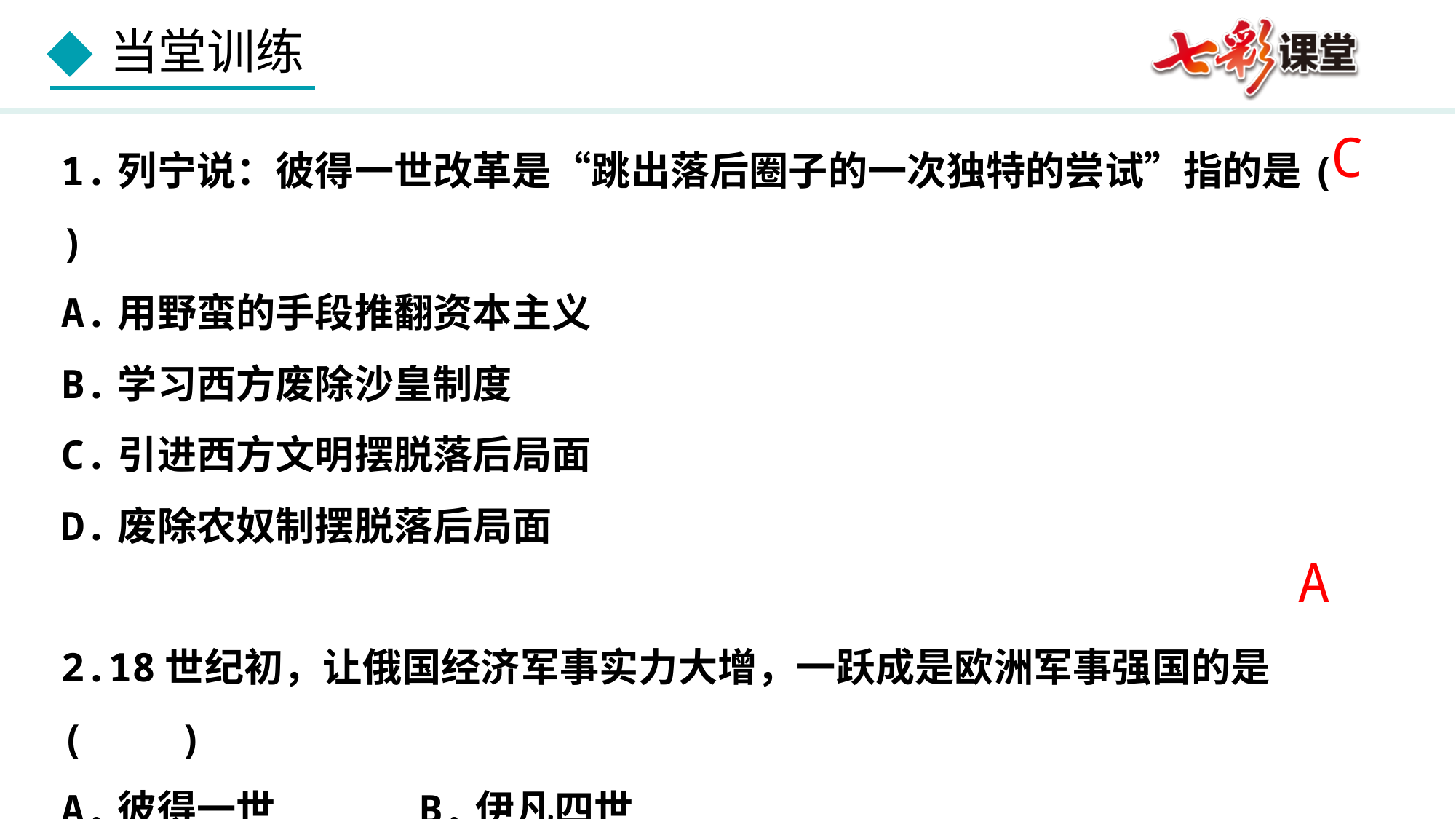

1.列宁说：彼得一世改革是“跳出落后圈子的一次独特的尝试”指的是(    )
A.用野蛮的手段推翻资本主义
B.学习西方废除沙皇制度
C.引进西方文明摆脱落后局面
D.废除农奴制摆脱落后局面

2.18世纪初，让俄国经济军事实力大增，一跃成是欧洲军事强国的是(    )
A.彼得一世               B.伊凡四世
C.叶卡捷琳娜二世         D.亚历山大二世
C
A